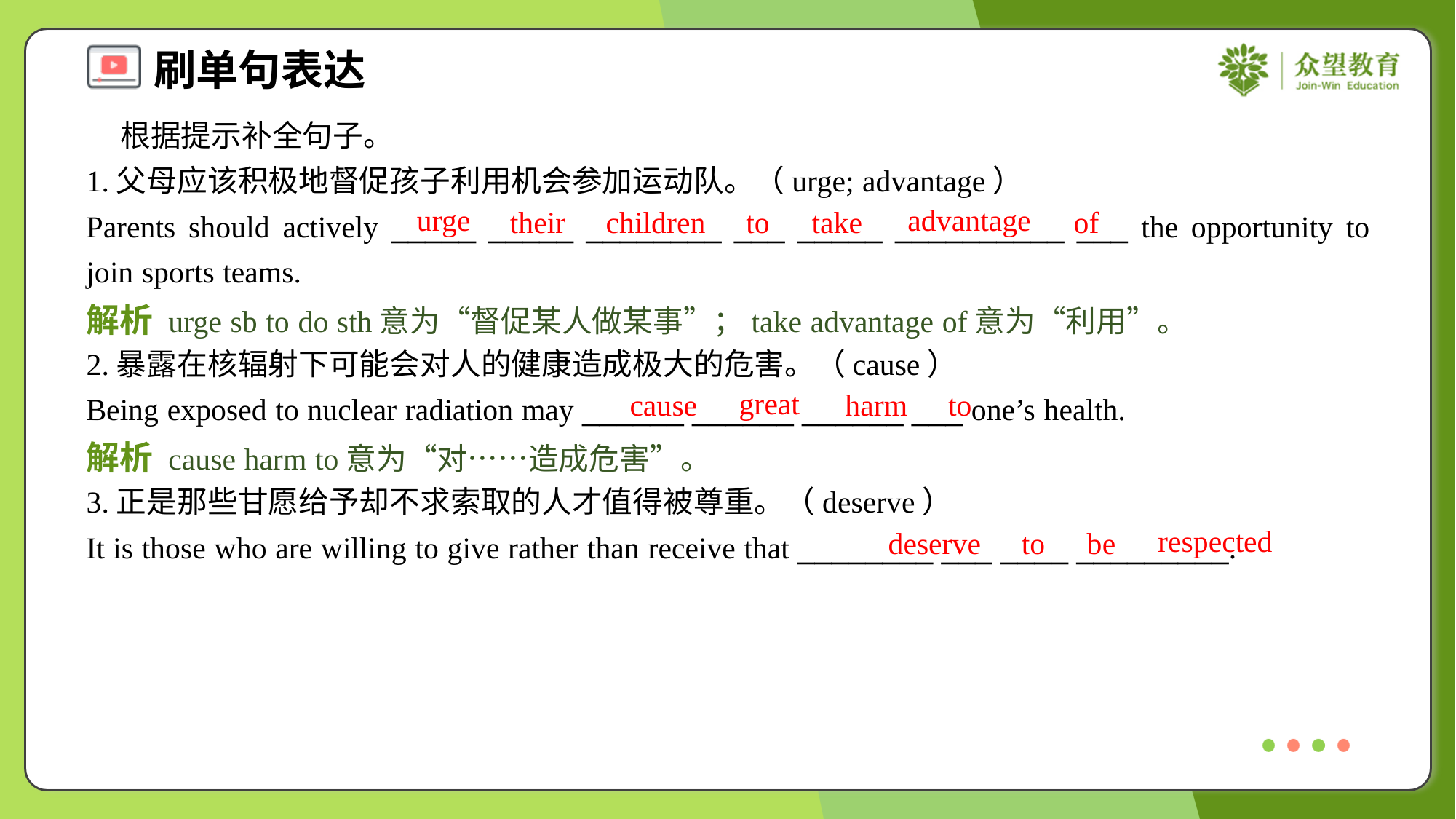

根据提示补全句子。
1.父母应该积极地督促孩子利用机会参加运动队。（urge; advantage）
Parents should actively _____ _____ ________ ___ _____ __________ ___ the opportunity to join sports teams.
urge
advantage
their
children
to
take
of
解析 urge sb to do sth意为“督促某人做某事”；take advantage of意为“利用”。
2.暴露在核辐射下可能会对人的健康造成极大的危害。（cause）
Being exposed to nuclear radiation may ______ ______ ______ ___ one’s health.
great
cause
harm
to
解析 cause harm to意为“对……造成危害”。
3.正是那些甘愿给予却不求索取的人才值得被尊重。（deserve）
It is those who are willing to give rather than receive that ________ ___ ____ _________.
respected
deserve
to
be